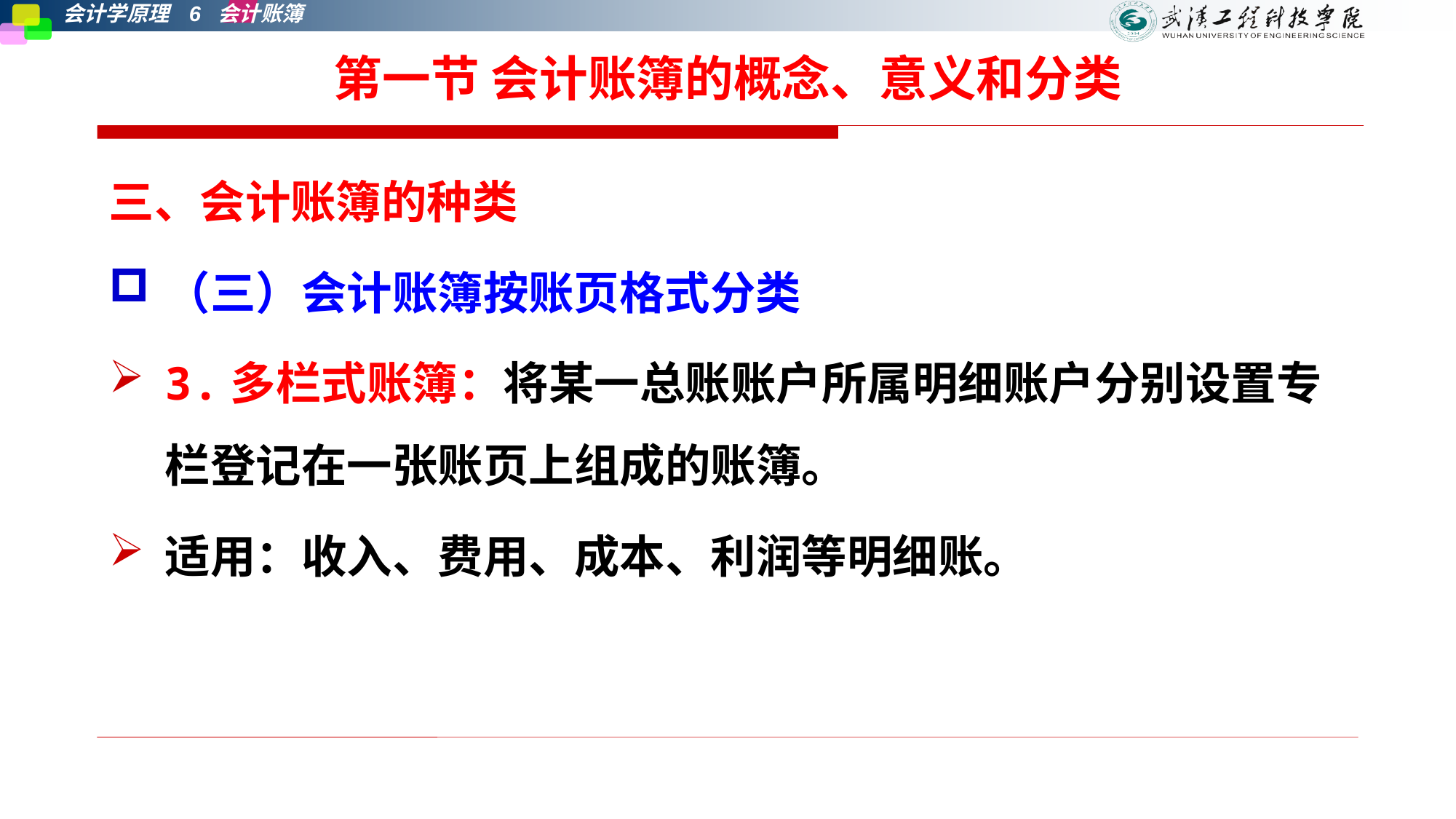

# 第一节 会计账簿的概念、意义和分类
三、会计账簿的种类
（三）会计账簿按账页格式分类
3.多栏式账簿：将某一总账账户所属明细账户分别设置专栏登记在一张账页上组成的账簿。
适用：收入、费用、成本、利润等明细账。